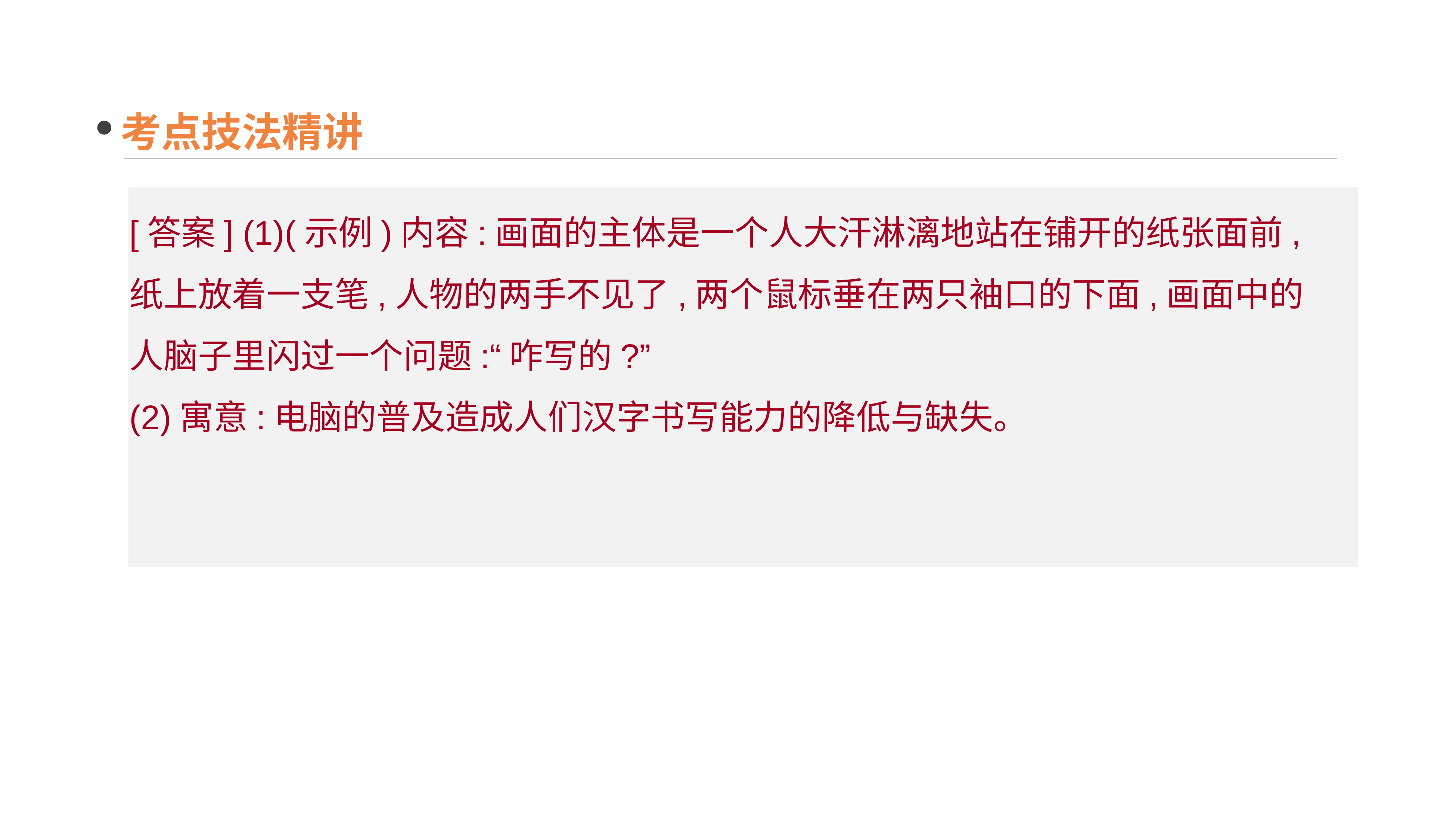

考点技法精讲

[答案] (1)(示例)内容:画面的主体是一个人大汗淋漓地站在铺开的纸张面前,纸上放着一支笔,人物的两手不见了,两个鼠标垂在两只袖口的下面,画面中的人脑子里闪过一个问题:“咋写的?”
(2)寓意:电脑的普及造成人们汉字书写能力的降低与缺失。